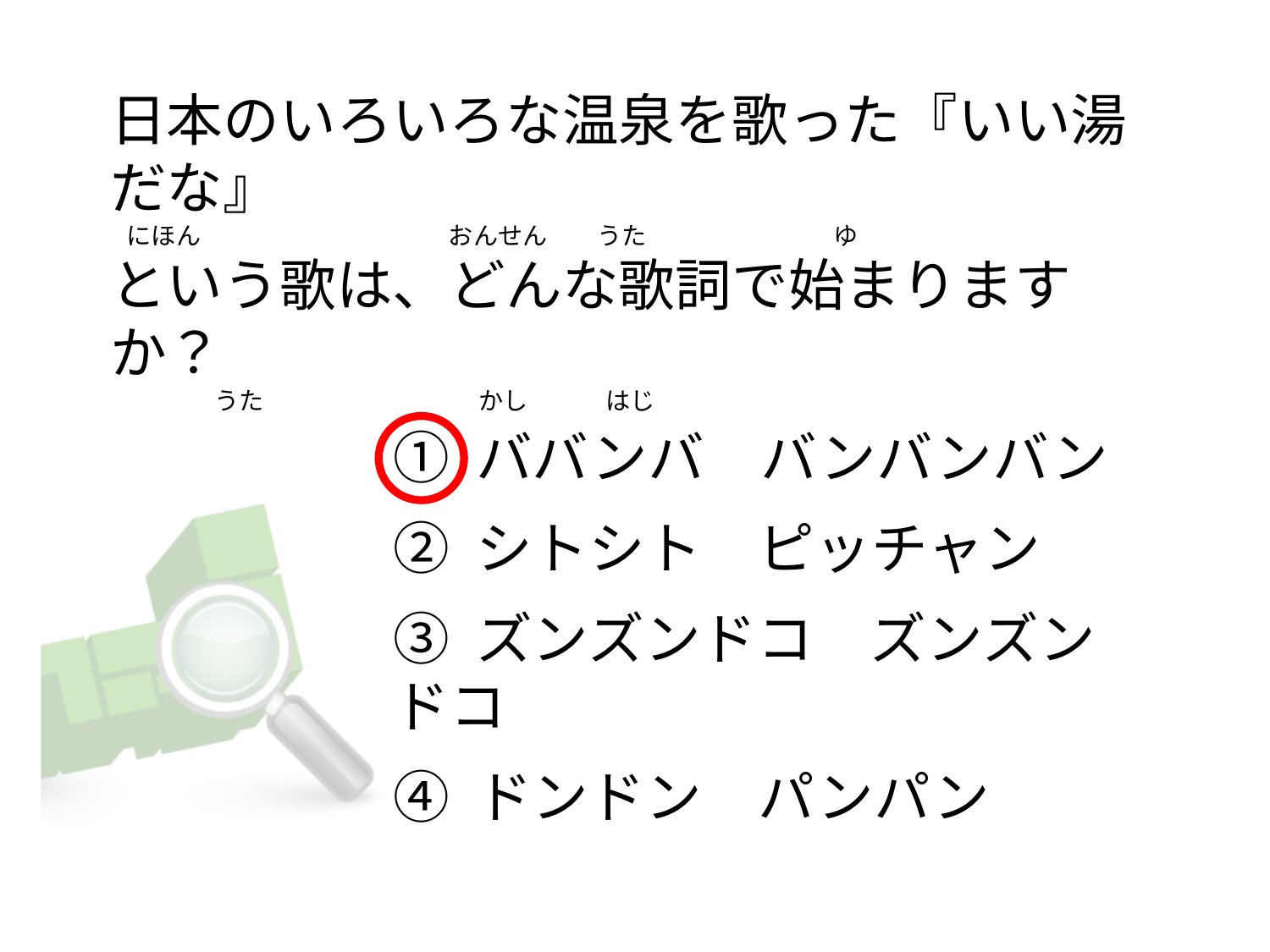

# 日本のいろいろな温泉を歌った『いい湯だな』    にほん                                             おんせん         うた                                  ゆ  という歌は、どんな歌詞で始まりますか？                    うた                                       かし              はじ
① ババンバ　バンバンバン
② シトシト　ピッチャン
③ ズンズンドコ　ズンズンドコ
④ ドンドン　パンパン